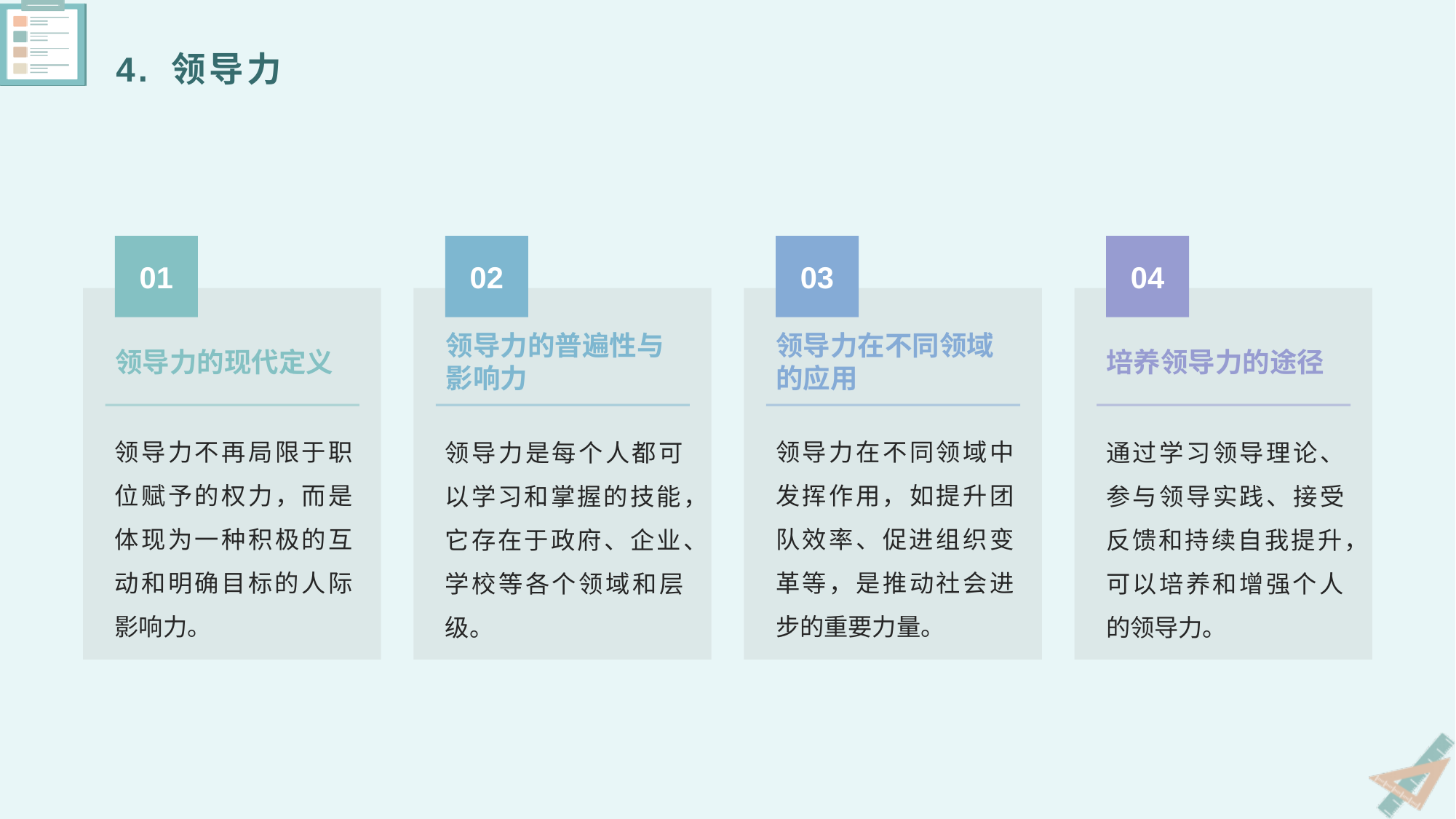

4. 领导力
01
02
03
04

领导力的现代定义
领导力在不同领域的应用
领导力的普遍性与影响力
培养领导力的途径
领导力不再局限于职位赋予的权力，而是体现为一种积极的互动和明确目标的人际影响力。
领导力在不同领域中发挥作用，如提升团队效率、促进组织变革等，是推动社会进步的重要力量。
领导力是每个人都可以学习和掌握的技能，它存在于政府、企业、学校等各个领域和层级。
通过学习领导理论、参与领导实践、接受反馈和持续自我提升，可以培养和增强个人的领导力。